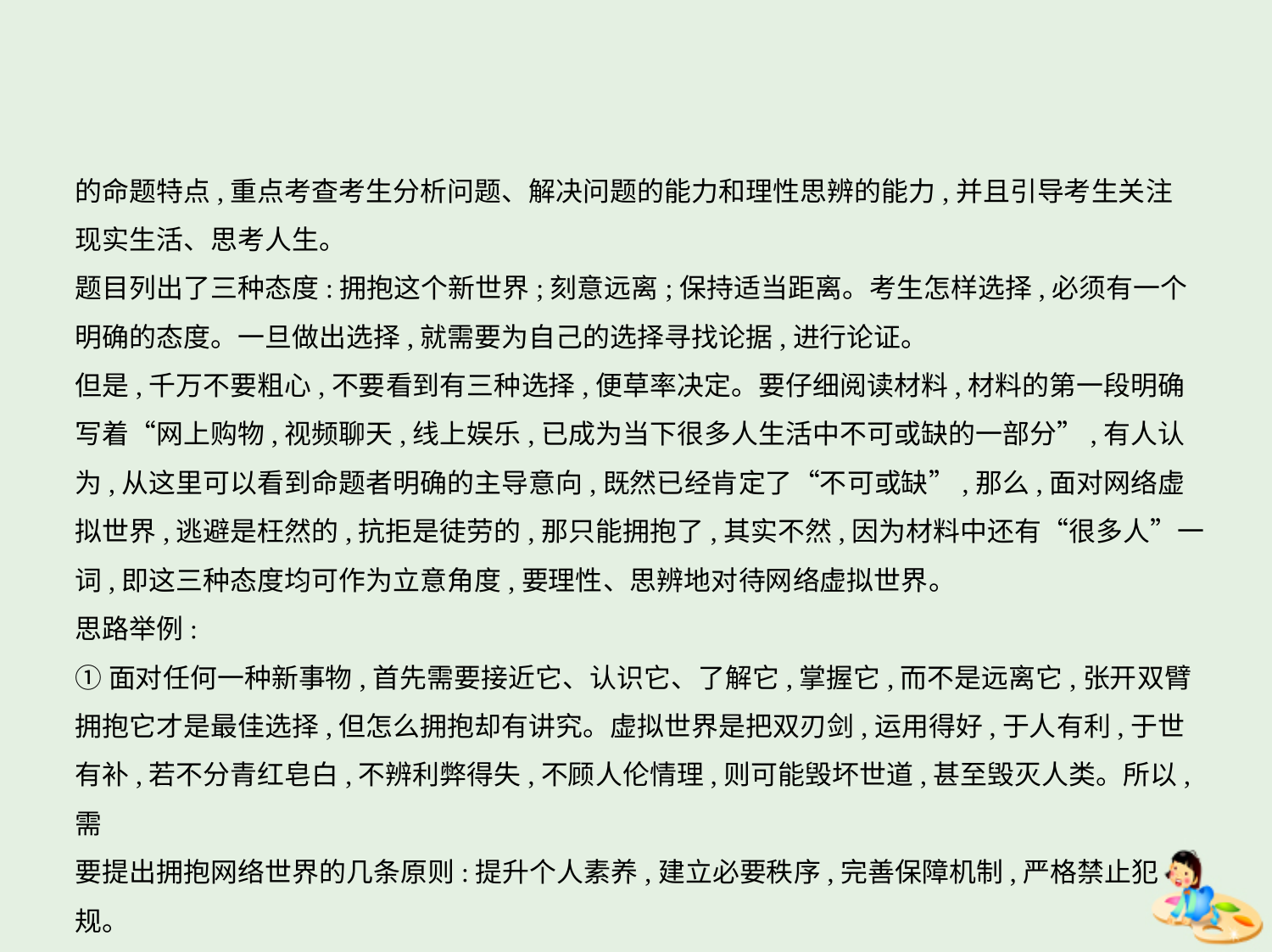

的命题特点,重点考查考生分析问题、解决问题的能力和理性思辨的能力,并且引导考生关注
现实生活、思考人生。
题目列出了三种态度:拥抱这个新世界;刻意远离;保持适当距离。考生怎样选择,必须有一个
明确的态度。一旦做出选择,就需要为自己的选择寻找论据,进行论证。
但是,千万不要粗心,不要看到有三种选择,便草率决定。要仔细阅读材料,材料的第一段明确
写着“网上购物,视频聊天,线上娱乐,已成为当下很多人生活中不可或缺的一部分”,有人认
为,从这里可以看到命题者明确的主导意向,既然已经肯定了“不可或缺”,那么,面对网络虚
拟世界,逃避是枉然的,抗拒是徒劳的,那只能拥抱了,其实不然,因为材料中还有“很多人”一
词,即这三种态度均可作为立意角度,要理性、思辨地对待网络虚拟世界。
思路举例:
①面对任何一种新事物,首先需要接近它、认识它、了解它,掌握它,而不是远离它,张开双臂
拥抱它才是最佳选择,但怎么拥抱却有讲究。虚拟世界是把双刃剑,运用得好,于人有利,于世
有补,若不分青红皂白,不辨利弊得失,不顾人伦情理,则可能毁坏世道,甚至毁灭人类。所以,需
要提出拥抱网络世界的几条原则:提升个人素养,建立必要秩序,完善保障机制,严格禁止犯规。